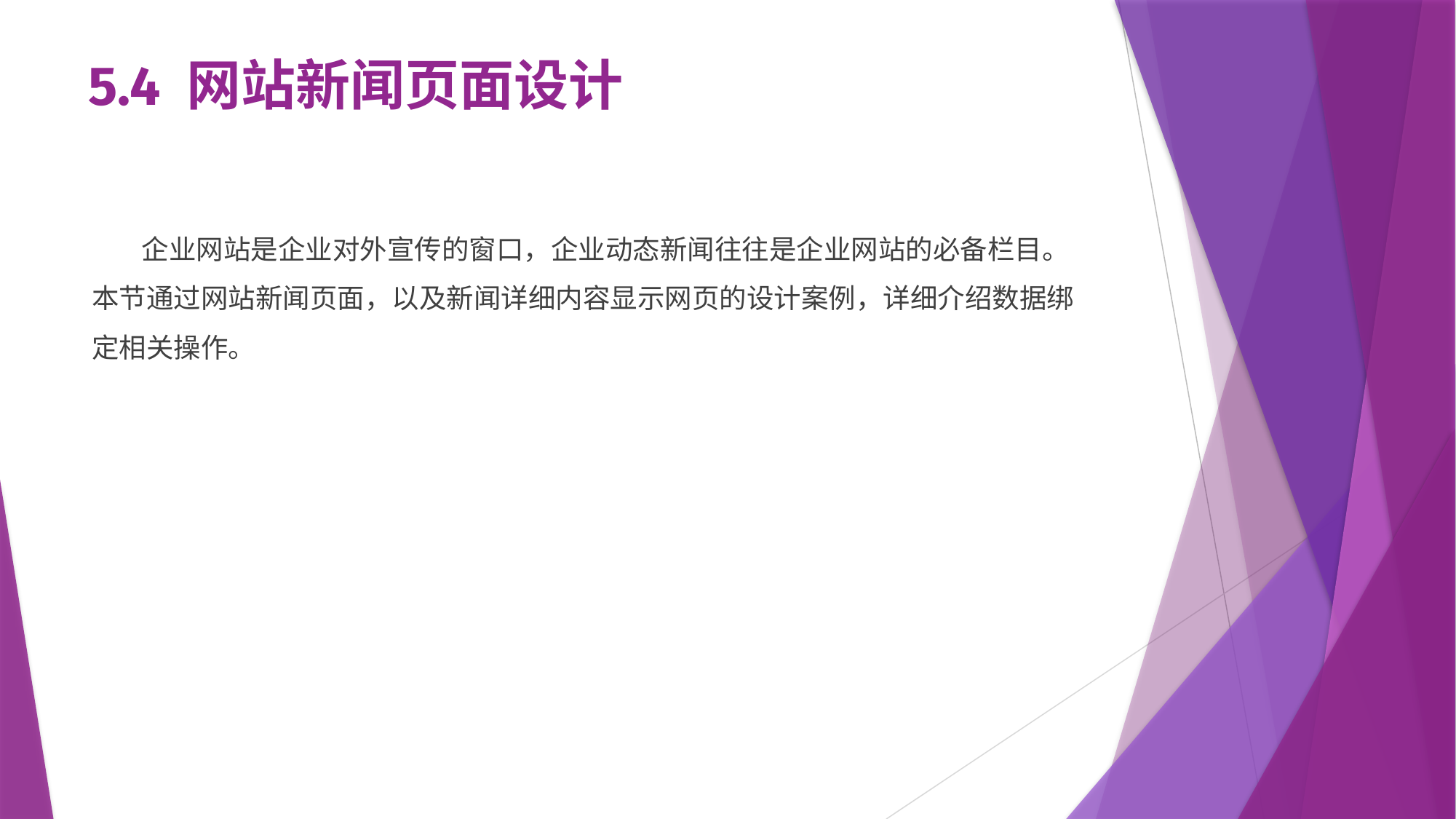

# 5.4 网站新闻页面设计
       企业网站是企业对外宣传的窗口，企业动态新闻往往是企业网站的必备栏目。本节通过网站新闻页面，以及新闻详细内容显示网页的设计案例，详细介绍数据绑定相关操作。